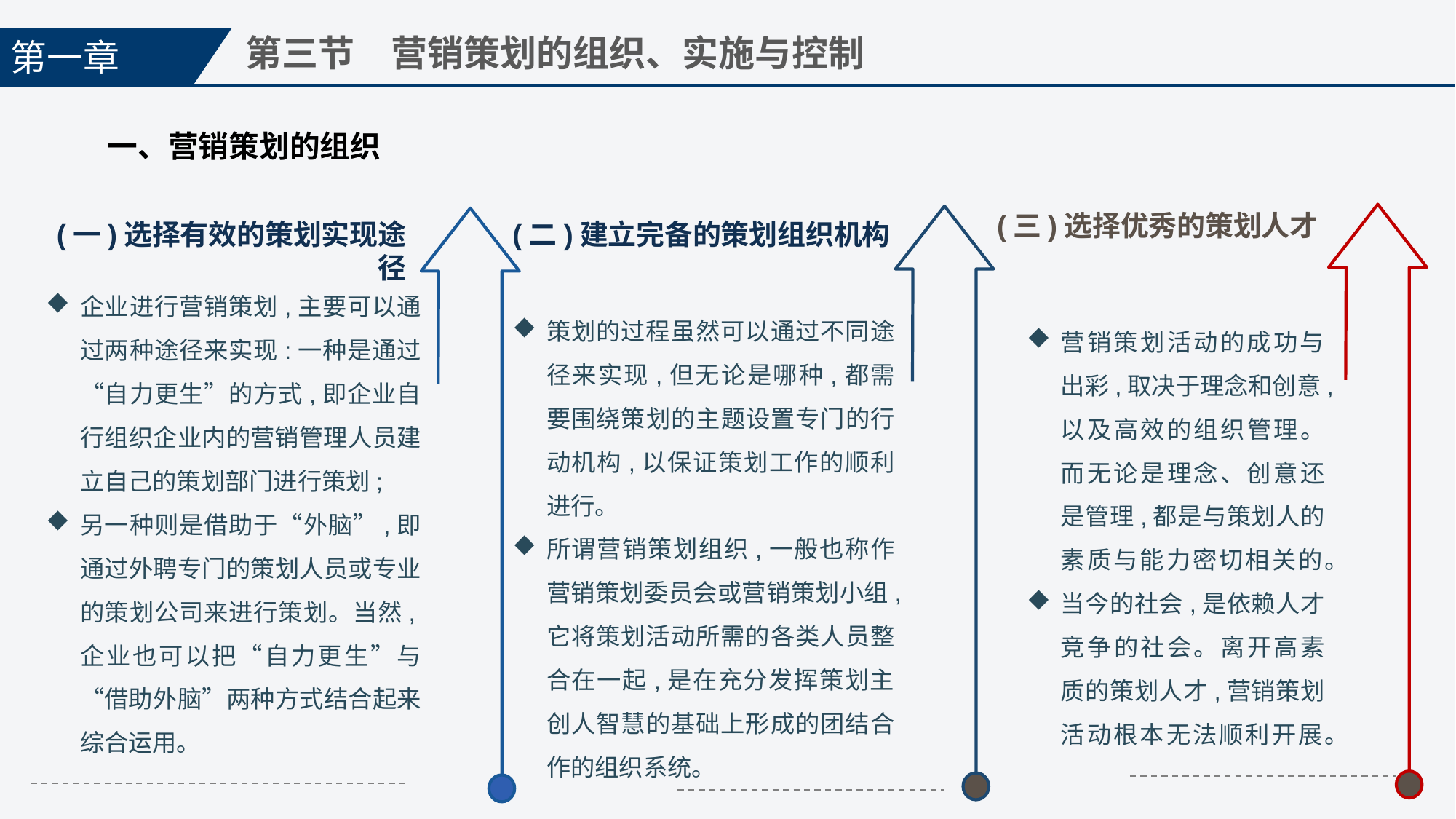

第一章
第三节　营销策划的组织、实施与控制
一、营销策划的组织

(三)选择优秀的策划人才
(一)选择有效的策划实现途径
(二)建立完备的策划组织机构
企业进行营销策划,主要可以通过两种途径来实现:一种是通过“自力更生”的方式,即企业自行组织企业内的营销管理人员建立自己的策划部门进行策划;
另一种则是借助于“外脑”,即通过外聘专门的策划人员或专业的策划公司来进行策划。当然,企业也可以把“自力更生”与“借助外脑”两种方式结合起来综合运用。
策划的过程虽然可以通过不同途径来实现,但无论是哪种,都需要围绕策划的主题设置专门的行动机构,以保证策划工作的顺利进行。
所谓营销策划组织,一般也称作营销策划委员会或营销策划小组,它将策划活动所需的各类人员整合在一起,是在充分发挥策划主创人智慧的基础上形成的团结合作的组织系统。
营销策划活动的成功与出彩,取决于理念和创意,以及高效的组织管理。而无论是理念、创意还是管理,都是与策划人的素质与能力密切相关的。
当今的社会,是依赖人才竞争的社会。离开高素质的策划人才,营销策划活动根本无法顺利开展。